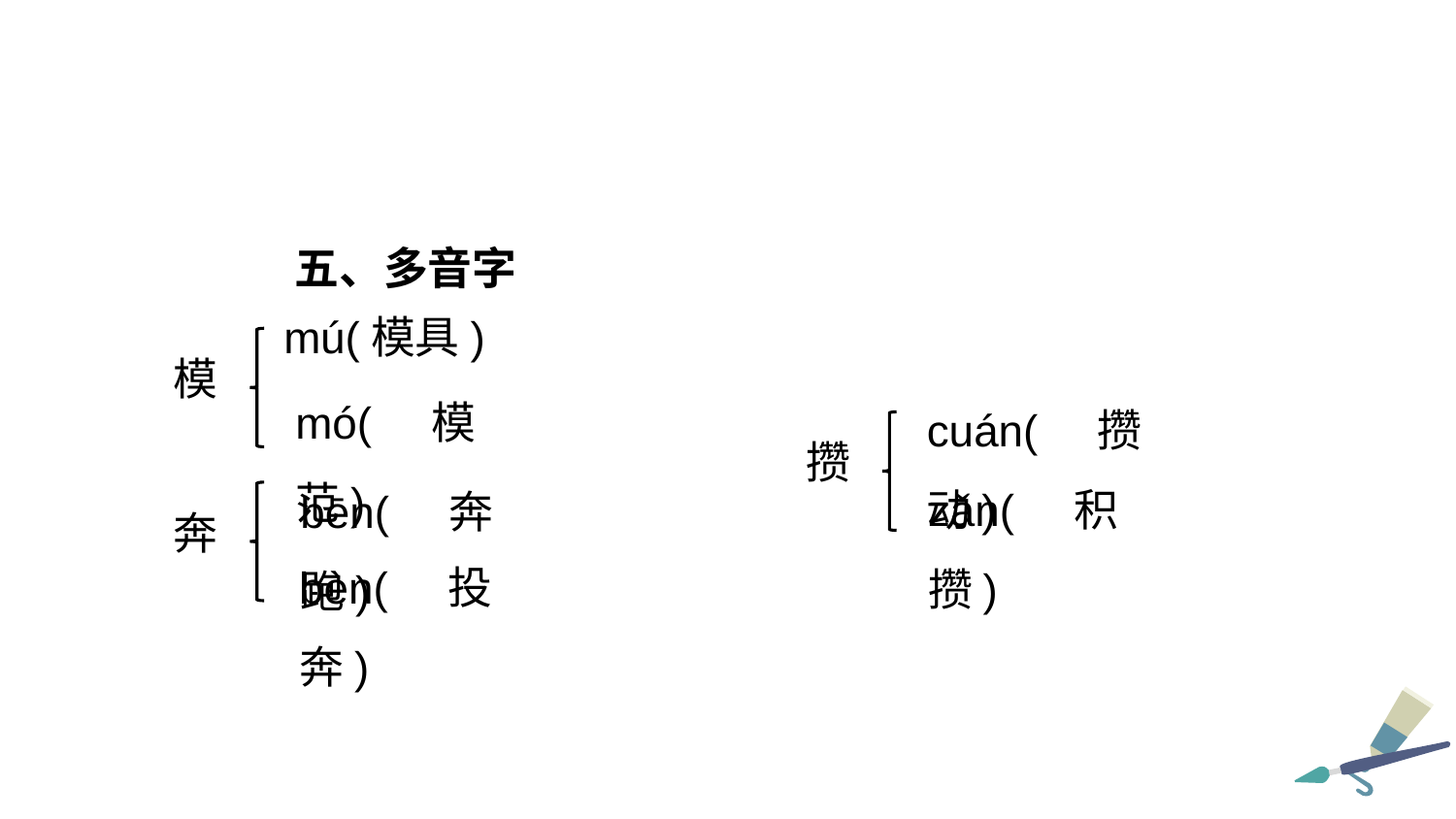

五、多音字

mú(模具)

模
mó(模范)
cuán(攒动)

攒
zǎn(积攒)
bēn(奔跑)

奔
bèn(投奔)